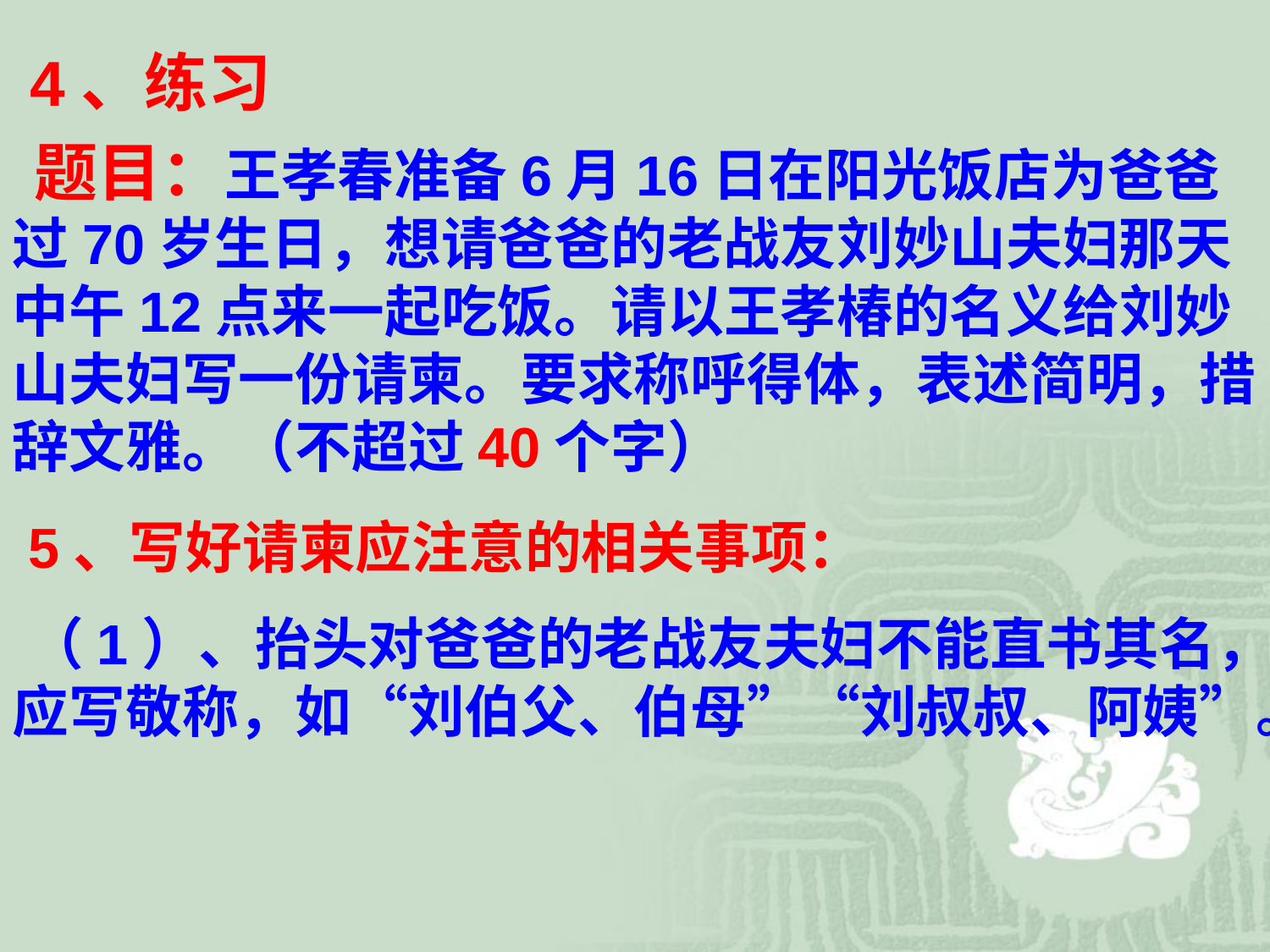

4、练习
  题目：王孝春准备6月16日在阳光饭店为爸爸过70岁生日，想请爸爸的老战友刘妙山夫妇那天中午12点来一起吃饭。请以王孝椿的名义给刘妙山夫妇写一份请柬。要求称呼得体，表述简明，措辞文雅。（不超过40个字）

 5、写好请柬应注意的相关事项：
 （1）、抬头对爸爸的老战友夫妇不能直书其名，应写敬称，如“刘伯父、伯母”“刘叔叔、阿姨”。